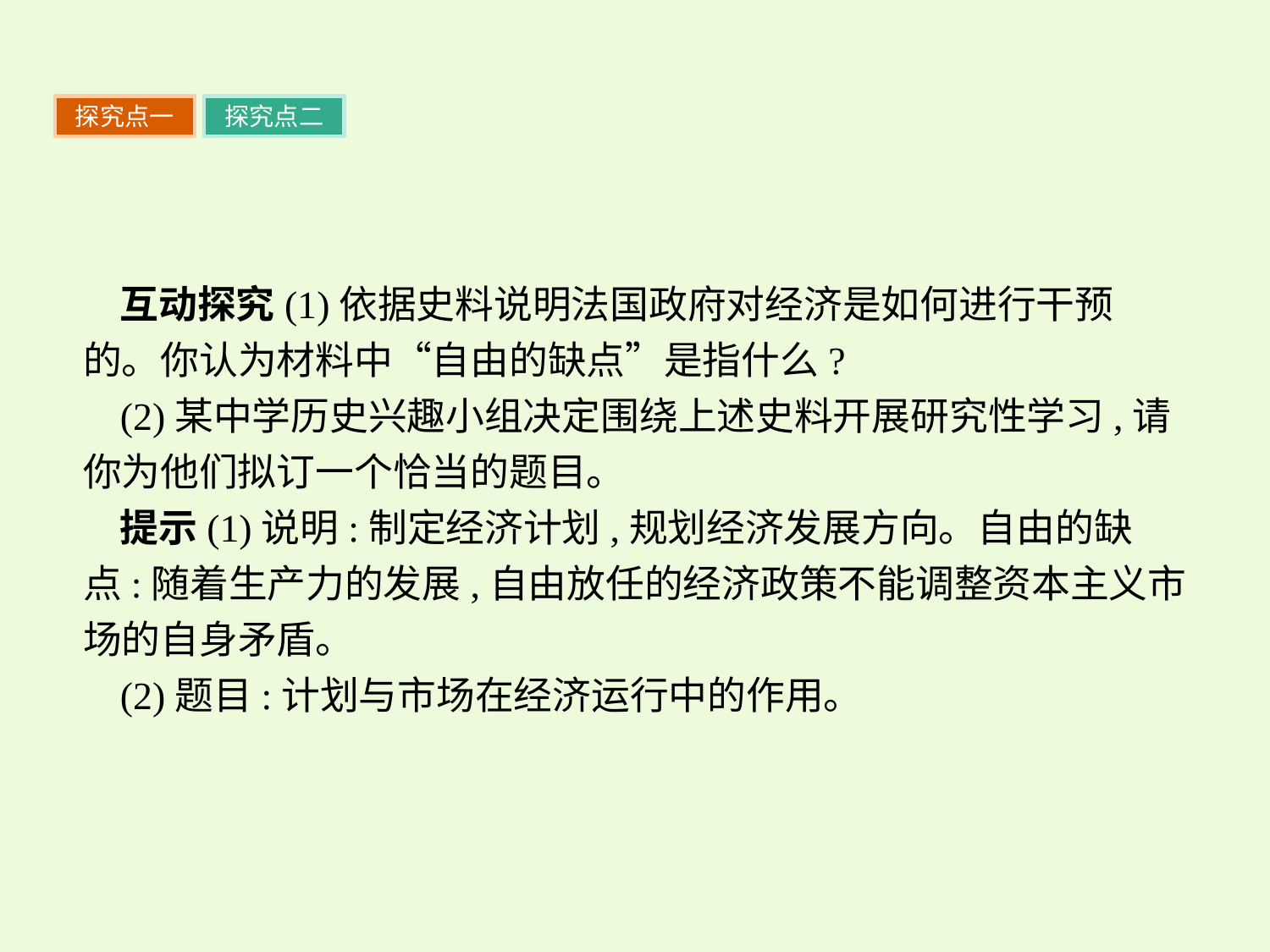

探究点一
探究点二
互动探究(1)依据史料说明法国政府对经济是如何进行干预的。你认为材料中“自由的缺点”是指什么?
(2)某中学历史兴趣小组决定围绕上述史料开展研究性学习,请你为他们拟订一个恰当的题目。
提示(1)说明:制定经济计划,规划经济发展方向。自由的缺点:随着生产力的发展,自由放任的经济政策不能调整资本主义市场的自身矛盾。
(2)题目:计划与市场在经济运行中的作用。